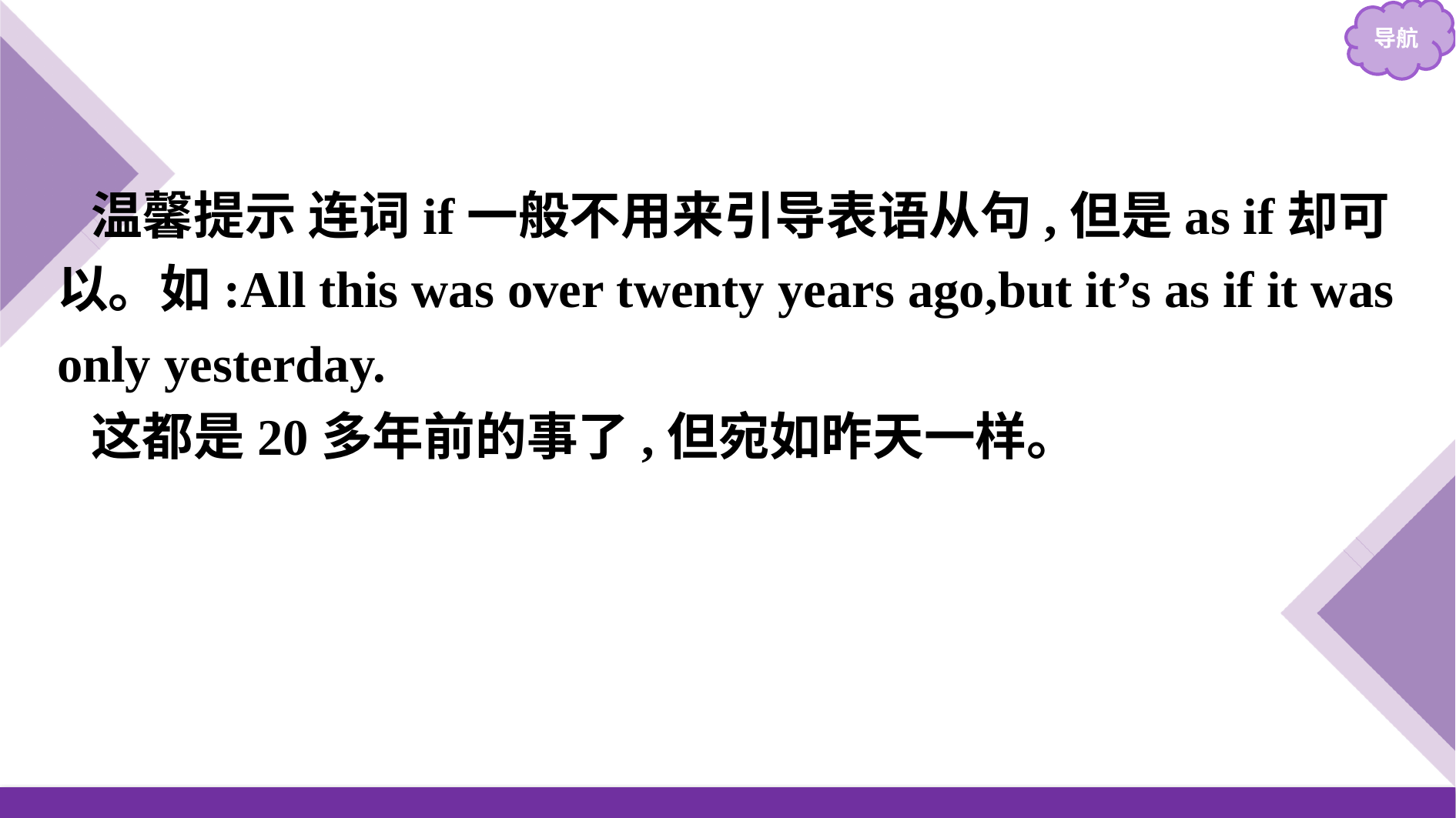

温馨提示 连词if一般不用来引导表语从句,但是as if却可以。如:All this was over twenty years ago,but it’s as if it was only yesterday.
这都是20多年前的事了,但宛如昨天一样。